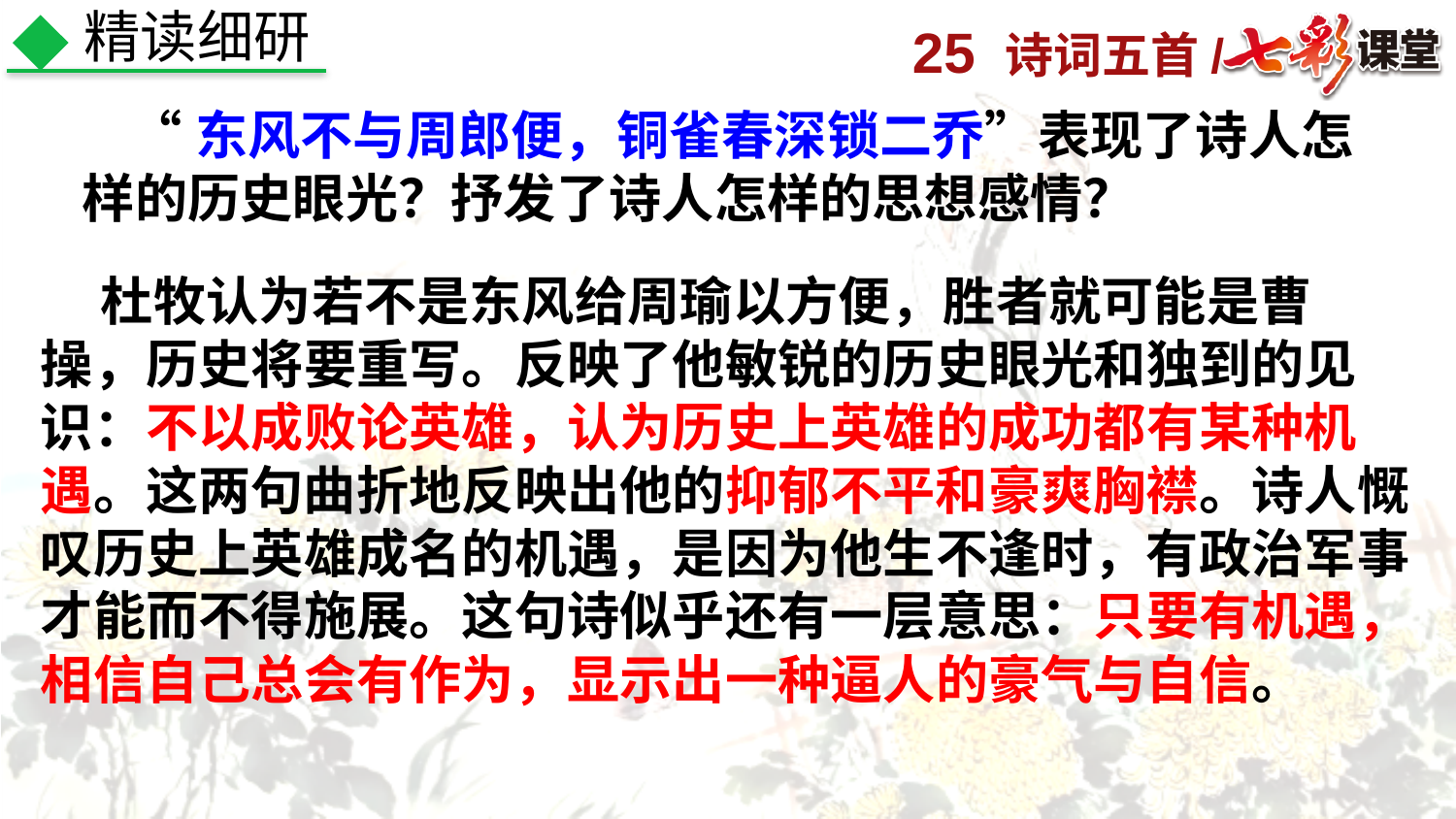

精读细研

    “东风不与周郎便，铜雀春深锁二乔”表现了诗人怎样的历史眼光？抒发了诗人怎样的思想感情？
    杜牧认为若不是东风给周瑜以方便，胜者就可能是曹操，历史将要重写。反映了他敏锐的历史眼光和独到的见识：不以成败论英雄，认为历史上英雄的成功都有某种机遇。这两句曲折地反映出他的抑郁不平和豪爽胸襟。诗人慨叹历史上英雄成名的机遇，是因为他生不逢时，有政治军事才能而不得施展。这句诗似乎还有一层意思：只要有机遇，相信自己总会有作为，显示出一种逼人的豪气与自信。